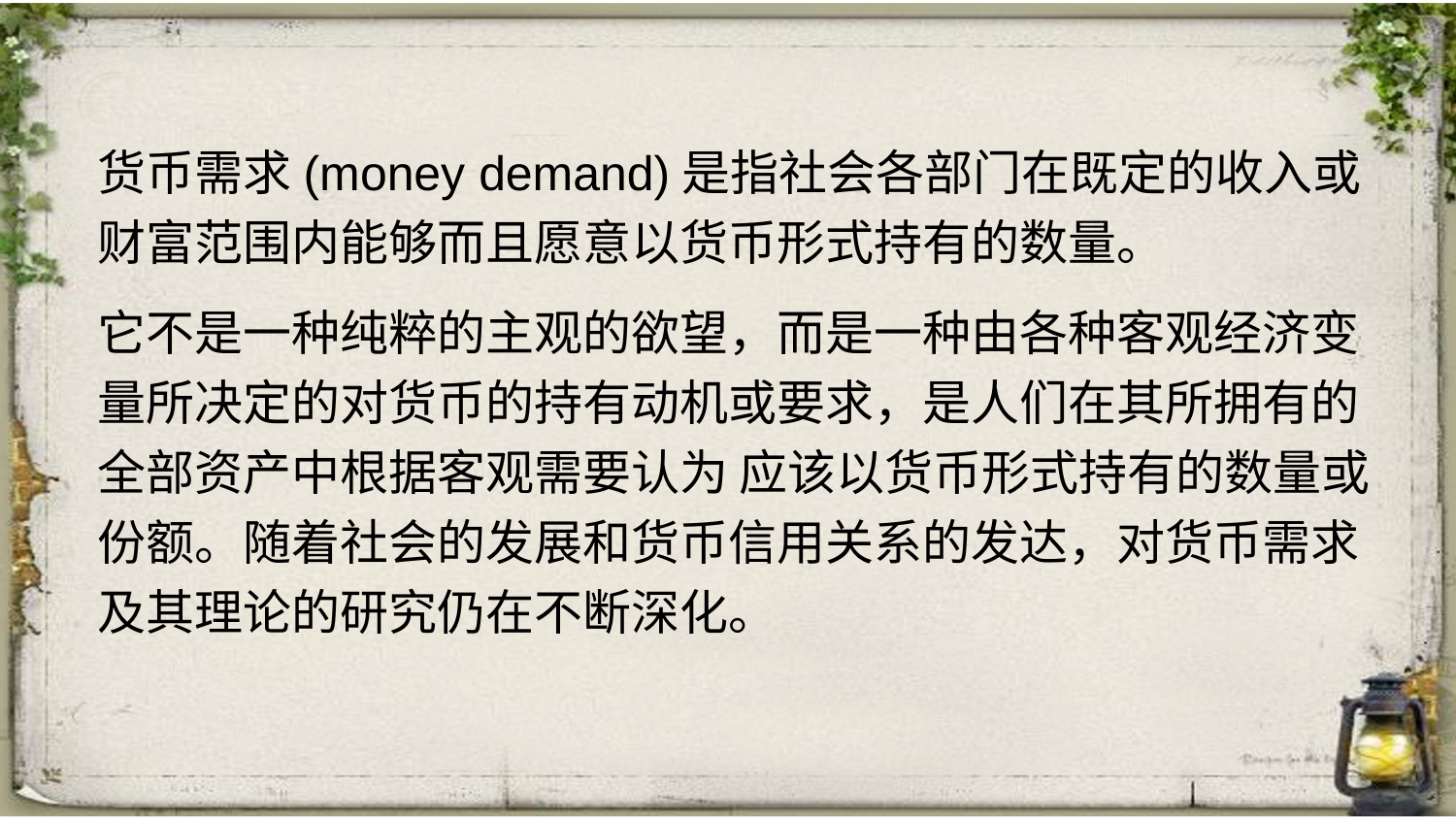

货币需求(money demand)是指社会各部门在既定的收入或财富范围内能够而且愿意以货币形式持有的数量。
它不是一种纯粹的主观的欲望，而是一种由各种客观经济变量所决定的对货币的持有动机或要求，是人们在其所拥有的全部资产中根据客观需要认为 应该以货币形式持有的数量或份额。随着社会的发展和货币信用关系的发达，对货币需求及其理论的研究仍在不断深化。